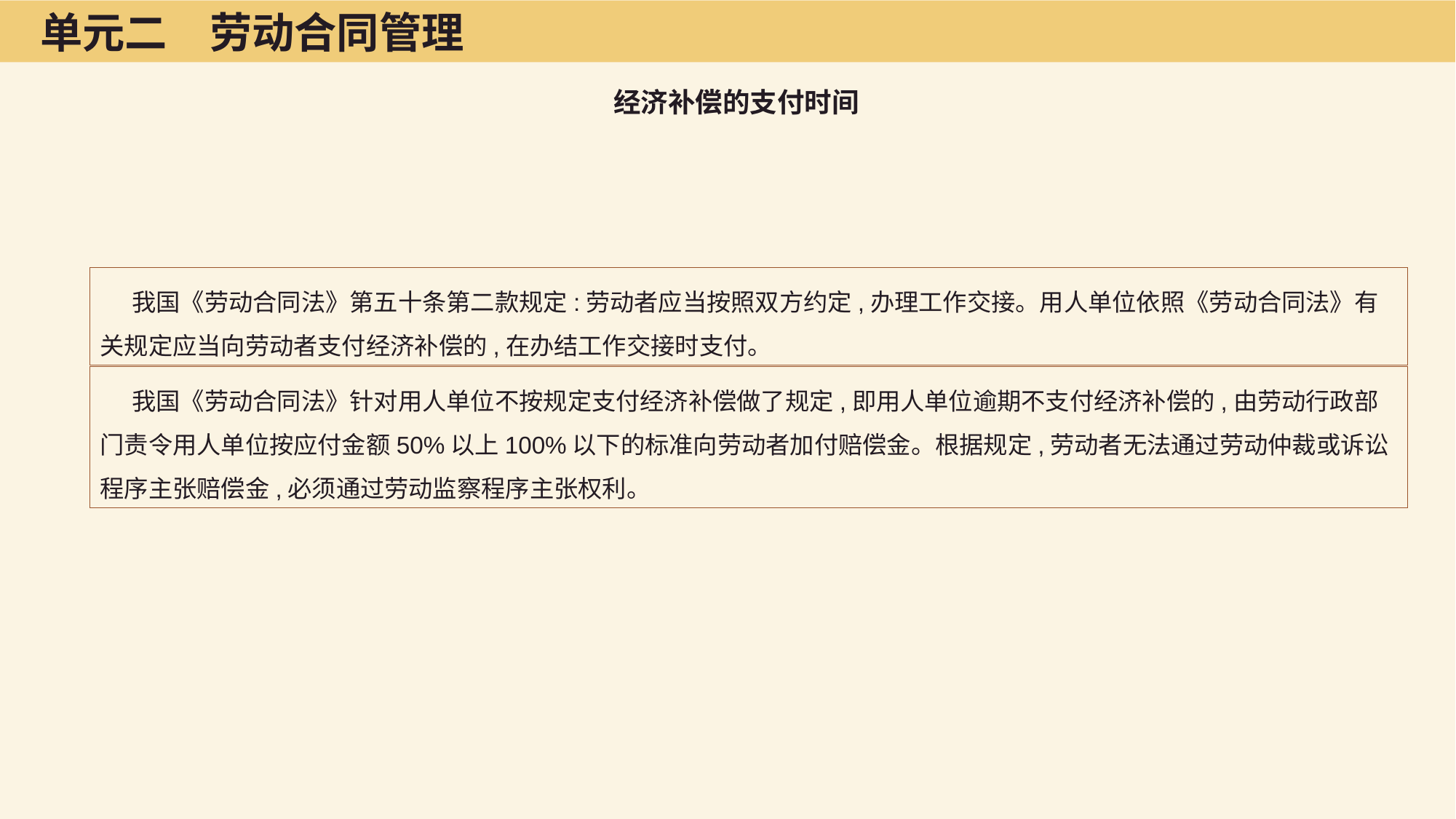

单元二　劳动合同管理
经济补偿的支付时间
我国《劳动合同法》第五十条第二款规定:劳动者应当按照双方约定,办理工作交接。用人单位依照《劳动合同法》有关规定应当向劳动者支付经济补偿的,在办结工作交接时支付。
我国《劳动合同法》针对用人单位不按规定支付经济补偿做了规定,即用人单位逾期不支付经济补偿的,由劳动行政部门责令用人单位按应付金额50%以上100%以下的标准向劳动者加付赔偿金。根据规定,劳动者无法通过劳动仲裁或诉讼程序主张赔偿金,必须通过劳动监察程序主张权利。